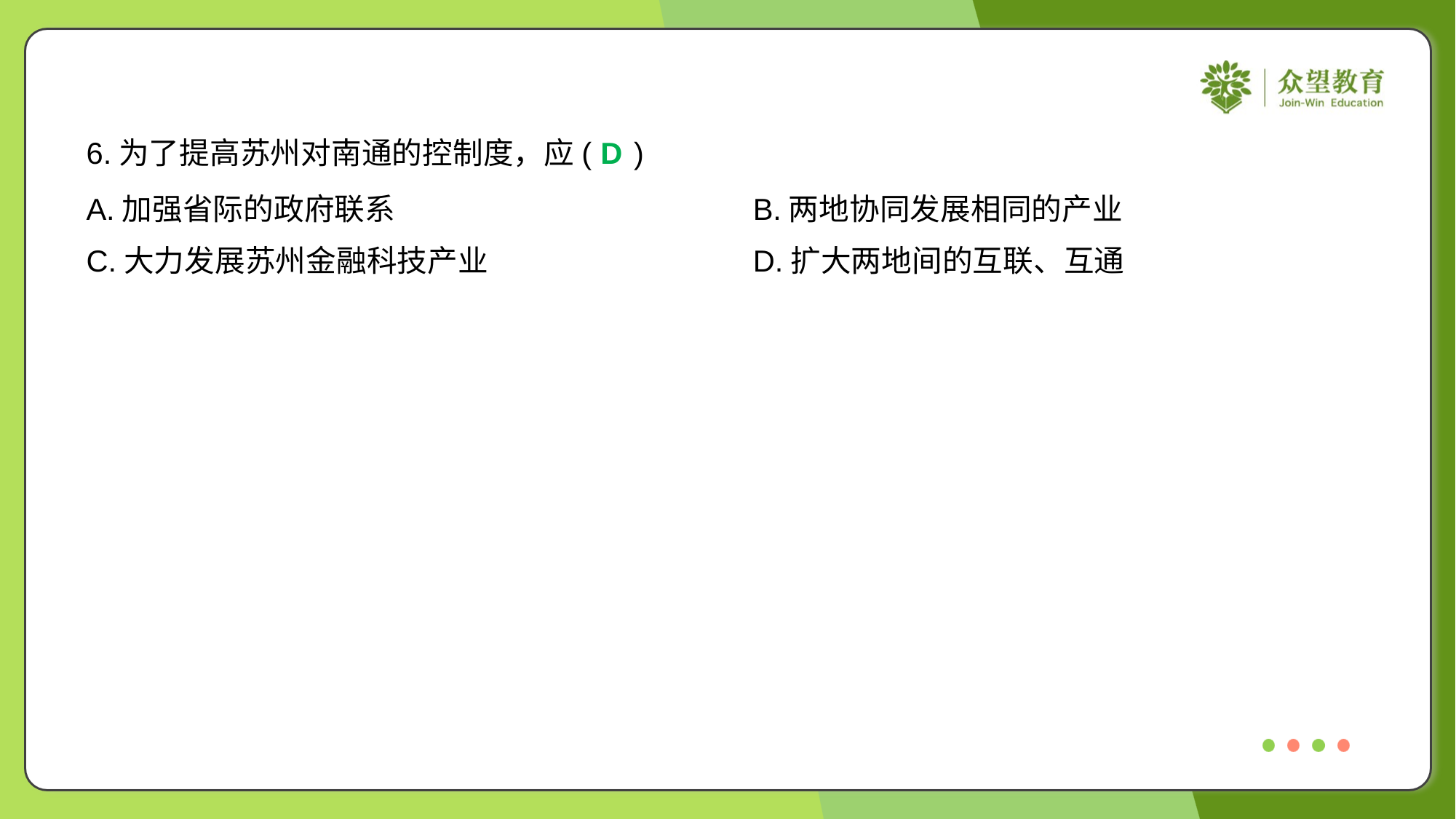

6.为了提高苏州对南通的控制度，应(     )
D
A.加强省际的政府联系	B.两地协同发展相同的产业
C.大力发展苏州金融科技产业	D.扩大两地间的互联、互通